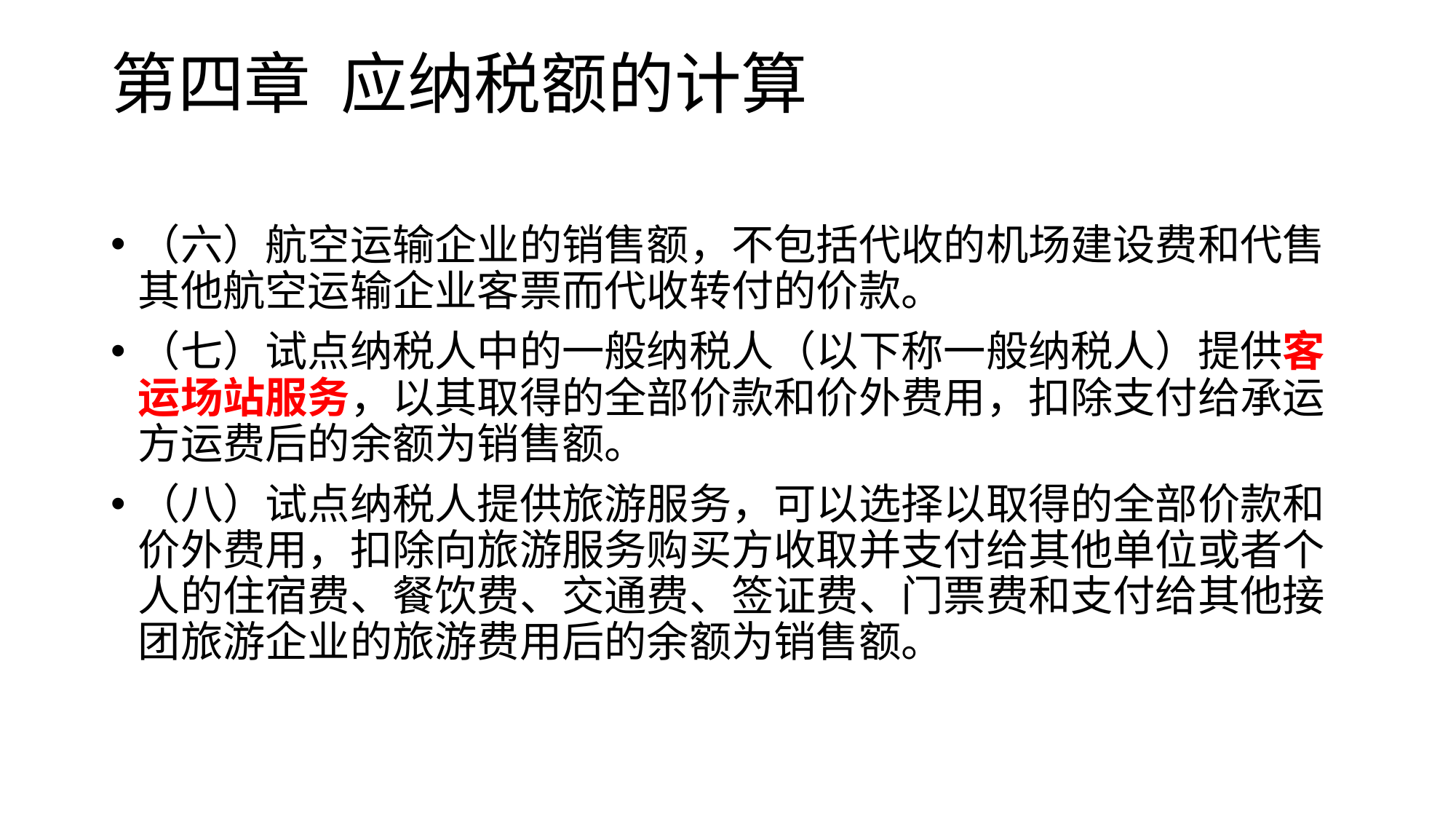

# 第四章  应纳税额的计算

（六）航空运输企业的销售额，不包括代收的机场建设费和代售其他航空运输企业客票而代收转付的价款。
（七）试点纳税人中的一般纳税人（以下称一般纳税人）提供客运场站服务，以其取得的全部价款和价外费用，扣除支付给承运方运费后的余额为销售额。
（八）试点纳税人提供旅游服务，可以选择以取得的全部价款和价外费用，扣除向旅游服务购买方收取并支付给其他单位或者个人的住宿费、餐饮费、交通费、签证费、门票费和支付给其他接团旅游企业的旅游费用后的余额为销售额。